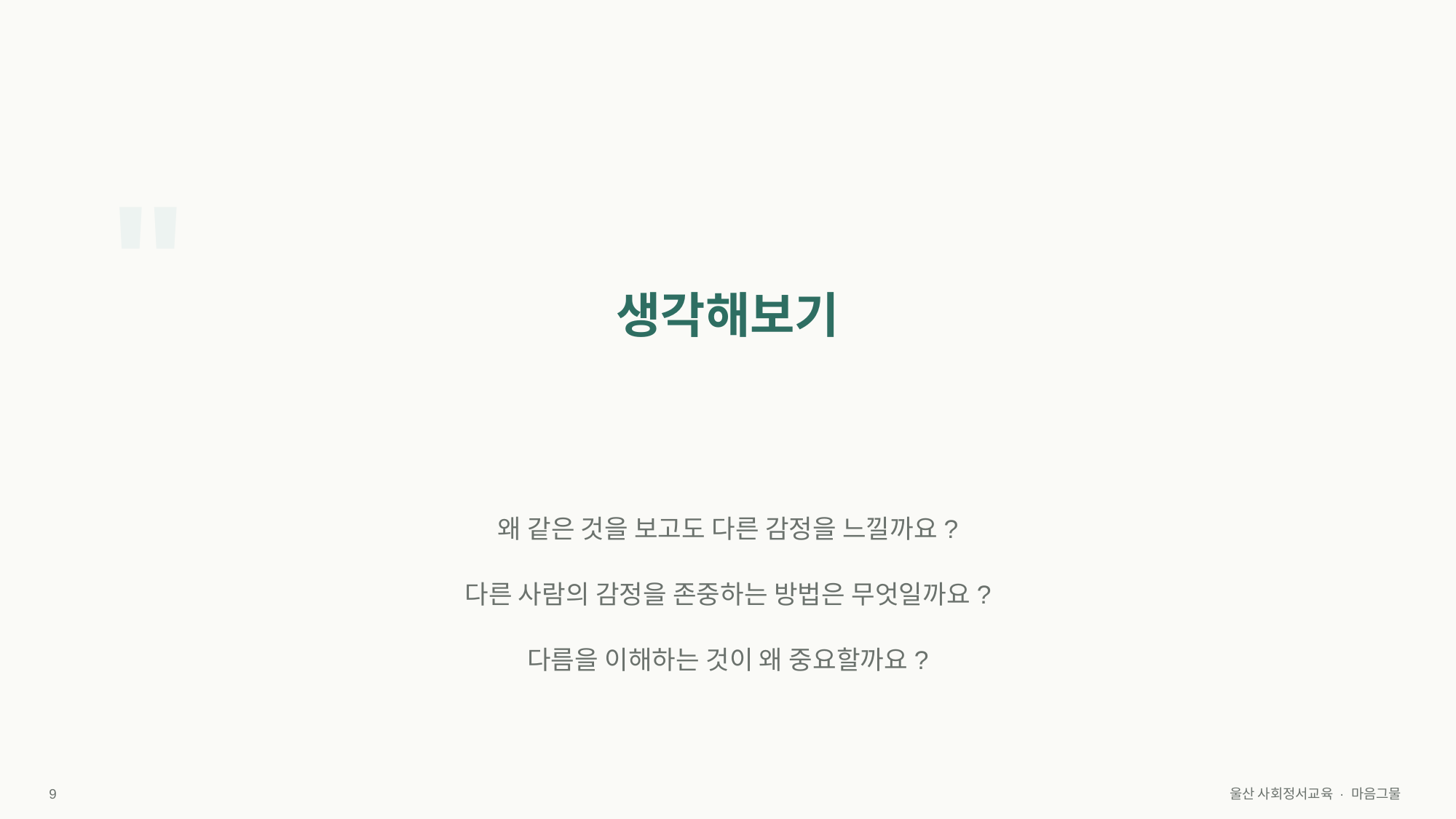

"
생각해보기
왜 같은 것을 보고도 다른 감정을 느낄까요?
다른 사람의 감정을 존중하는 방법은 무엇일까요?
다름을 이해하는 것이 왜 중요할까요?
9
울산 사회정서교육 · 마음그물